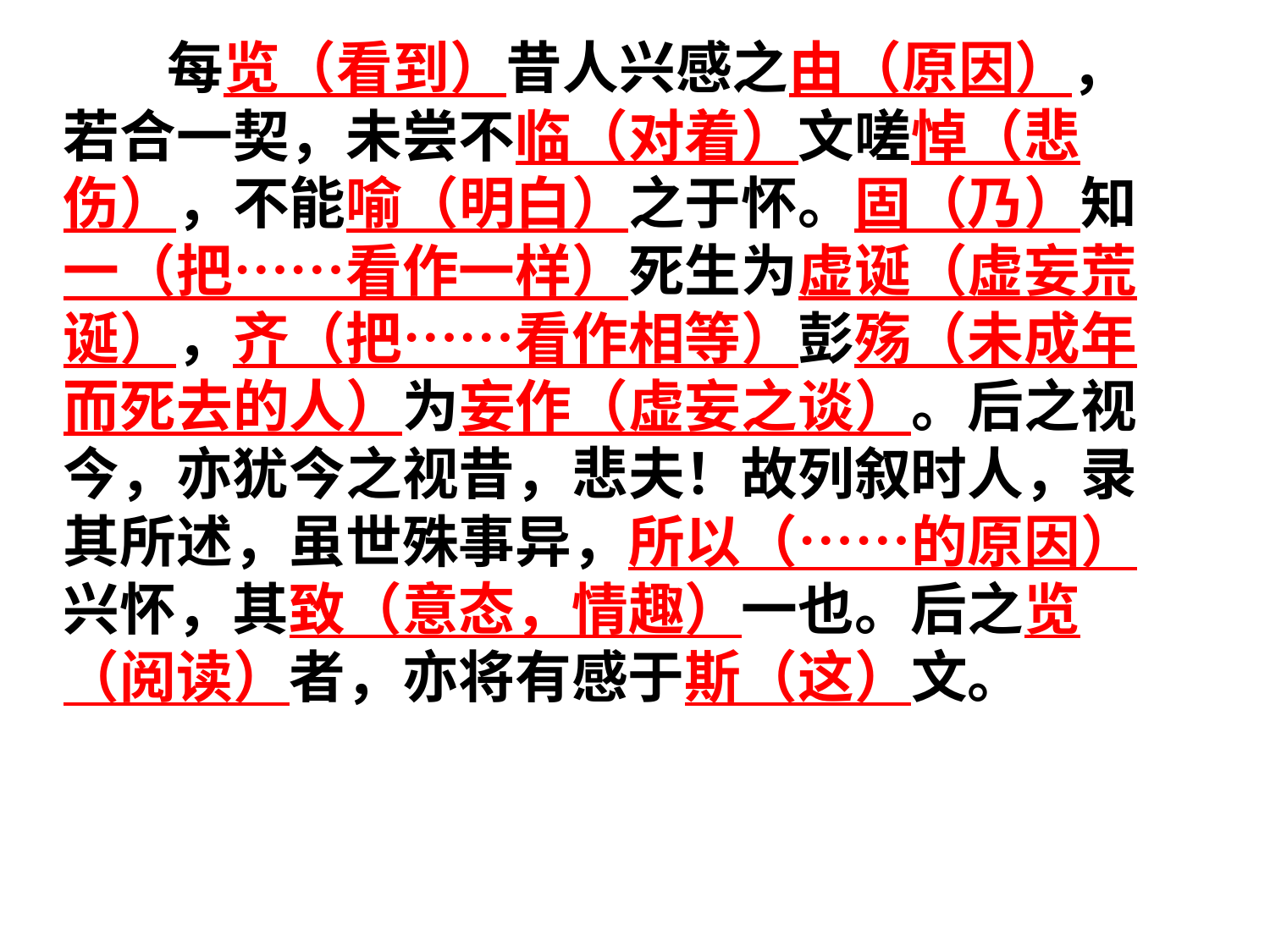

每览（看到）昔人兴感之由（原因），若合一契，未尝不临（对着）文嗟悼（悲伤），不能喻（明白）之于怀。固（乃）知一（把……看作一样）死生为虚诞（虚妄荒诞），齐（把……看作相等）彭殇（未成年而死去的人）为妄作（虚妄之谈）。后之视今，亦犹今之视昔，悲夫！故列叙时人，录其所述，虽世殊事异，所以（……的原因）兴怀，其致（意态，情趣）一也。后之览（阅读）者，亦将有感于斯（这）文。